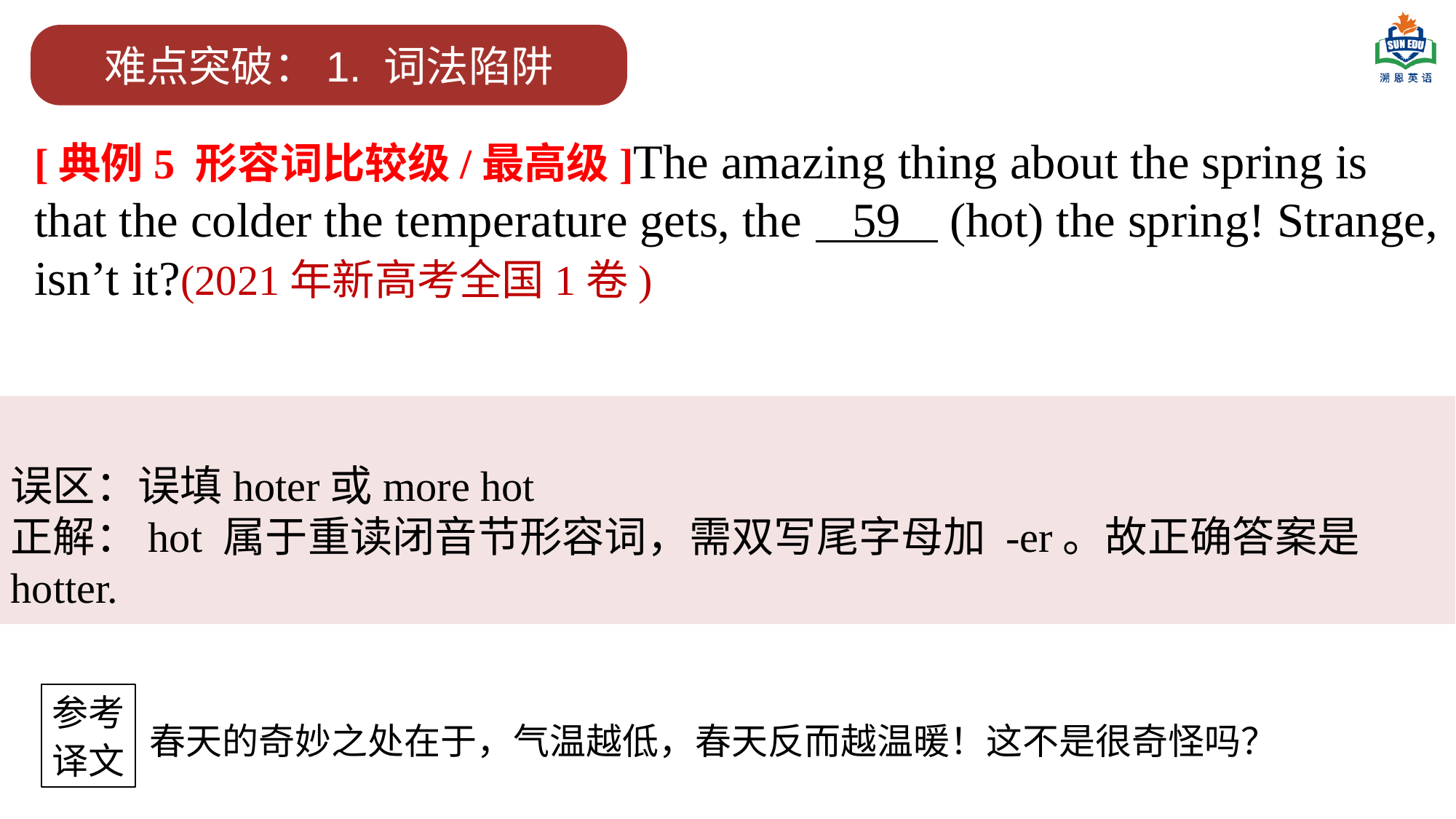

难点突破：1. 词法陷阱
[典例5 形容词比较级/最高级]The amazing thing about the spring is that the colder the temperature gets, the    59    (hot) the spring! Strange, isn’t it?(2021年新高考全国1卷)

误区：误填hoter或more hot
正解：hot 属于重读闭音节形容词，需双写尾字母加 -er。故正确答案是hotter.
参考
译文
春天的奇妙之处在于，气温越低，春天反而越温暖！这不是很奇怪吗？